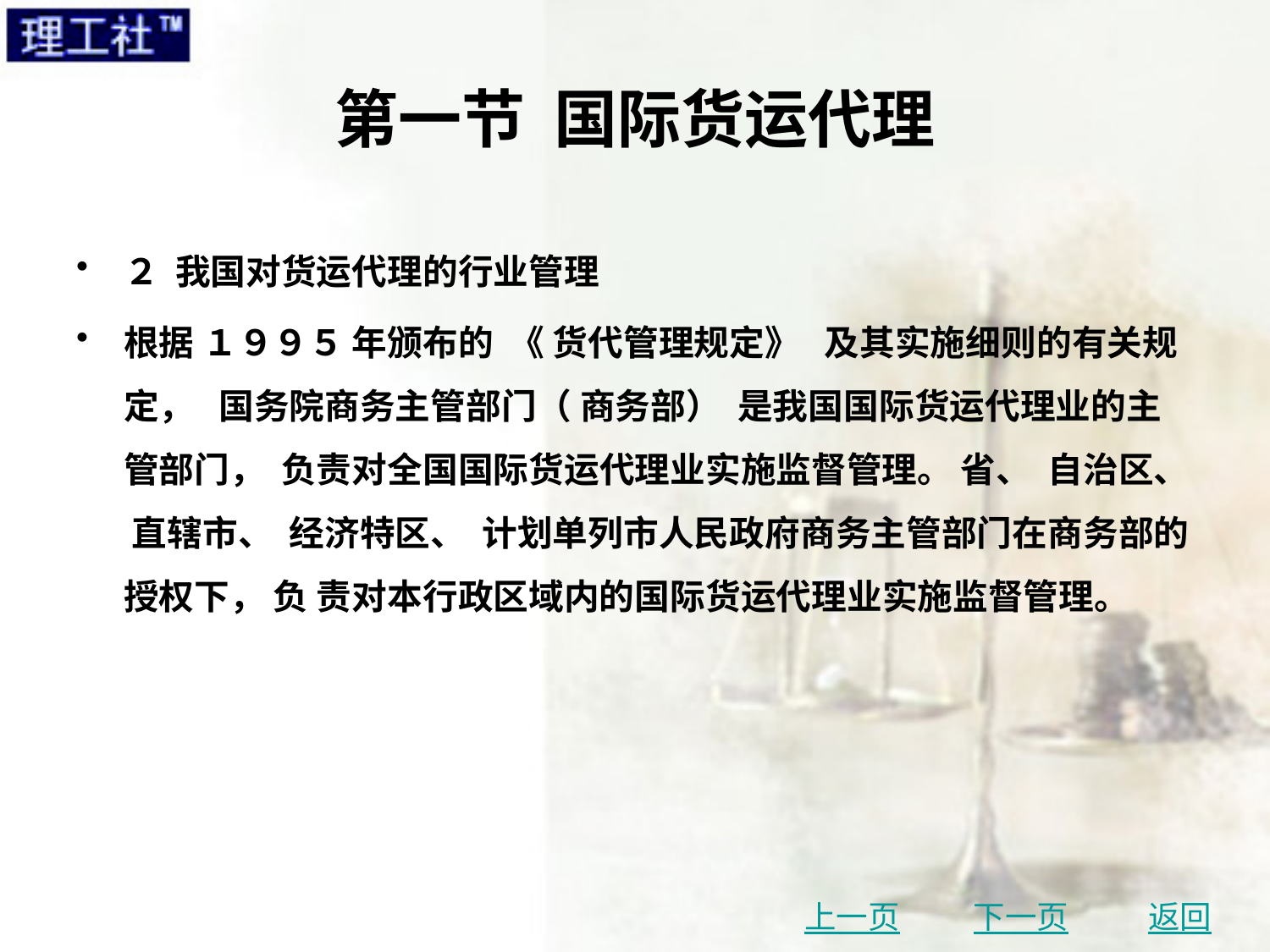

# 第一节  国际货运代理
２  我国对货运代理的行业管理
根据 １９９５ 年颁布的  《 货代管理规定》   及其实施细则的有关规定，   国务院商务主管部门（ 商务部）  是我国国际货运代理业的主管部门，  负责对全国国际货运代理业实施监督管理。 省、  自治区、  直辖市、  经济特区、  计划单列市人民政府商务主管部门在商务部的授权下， 负 责对本行政区域内的国际货运代理业实施监督管理。

上一页
下一页
返回